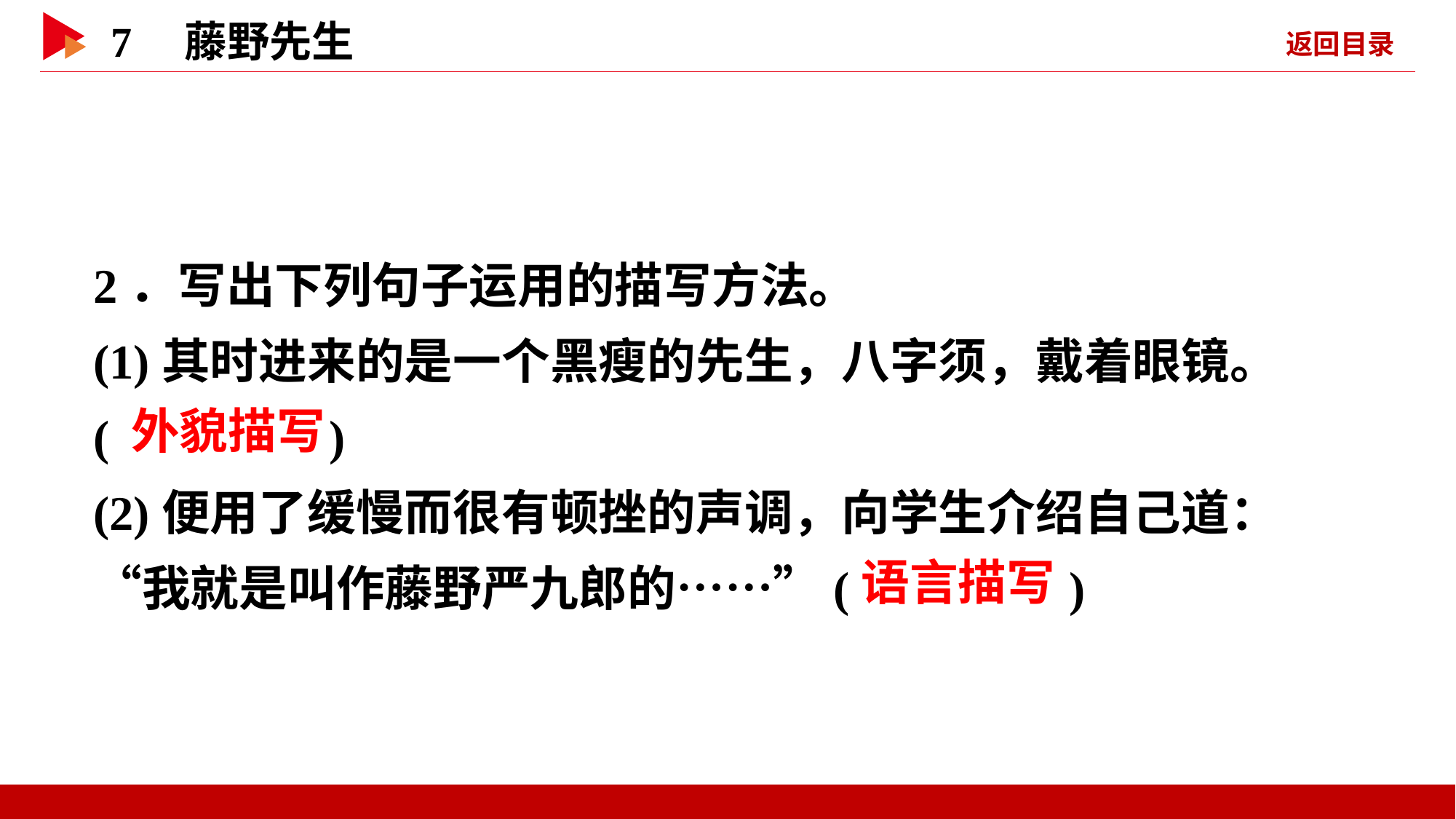

2．写出下列句子运用的描写方法。
(1)其时进来的是一个黑瘦的先生，八字须，戴着眼镜。
(                  )
(2)便用了缓慢而很有顿挫的声调，向学生介绍自己道：“我就是叫作藤野严九郎的……”(                  )
 外貌描写
 语言描写